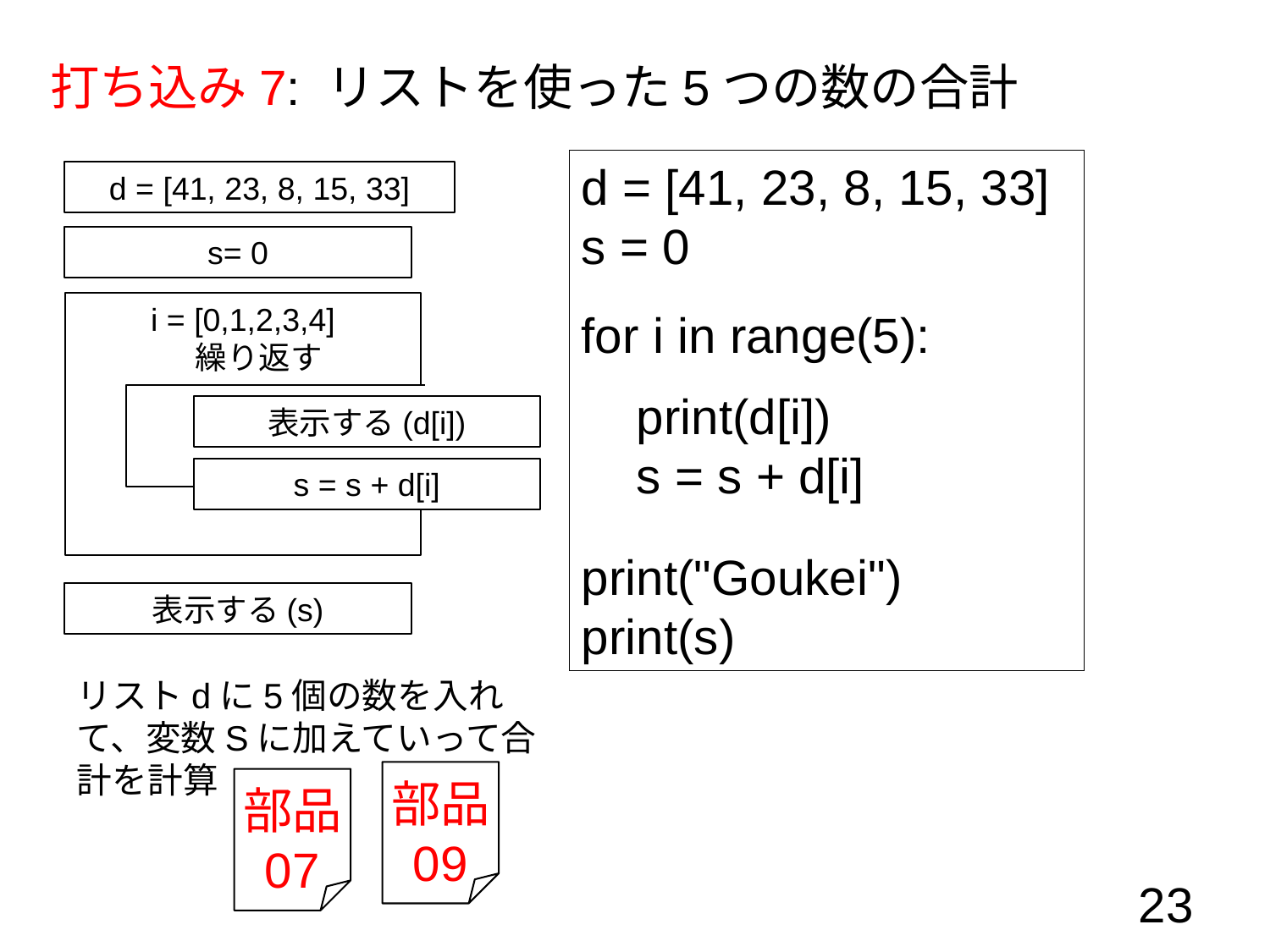

打ち込み7: リストを使った5つの数の合計
d = [41, 23, 8, 15, 33]
s = 0

for i in range(5):

    print(d[i])
    s = s + d[i]

print("Goukei")
print(s)
d = [41, 23, 8, 15, 33]
s= 0
i = [0,1,2,3,4]
　繰り返す

表示する(d[i])
s = s + d[i]
表示する(s)
リストdに5個の数を入れて、変数Sに加えていって合計を計算

部品
09

部品
07
23